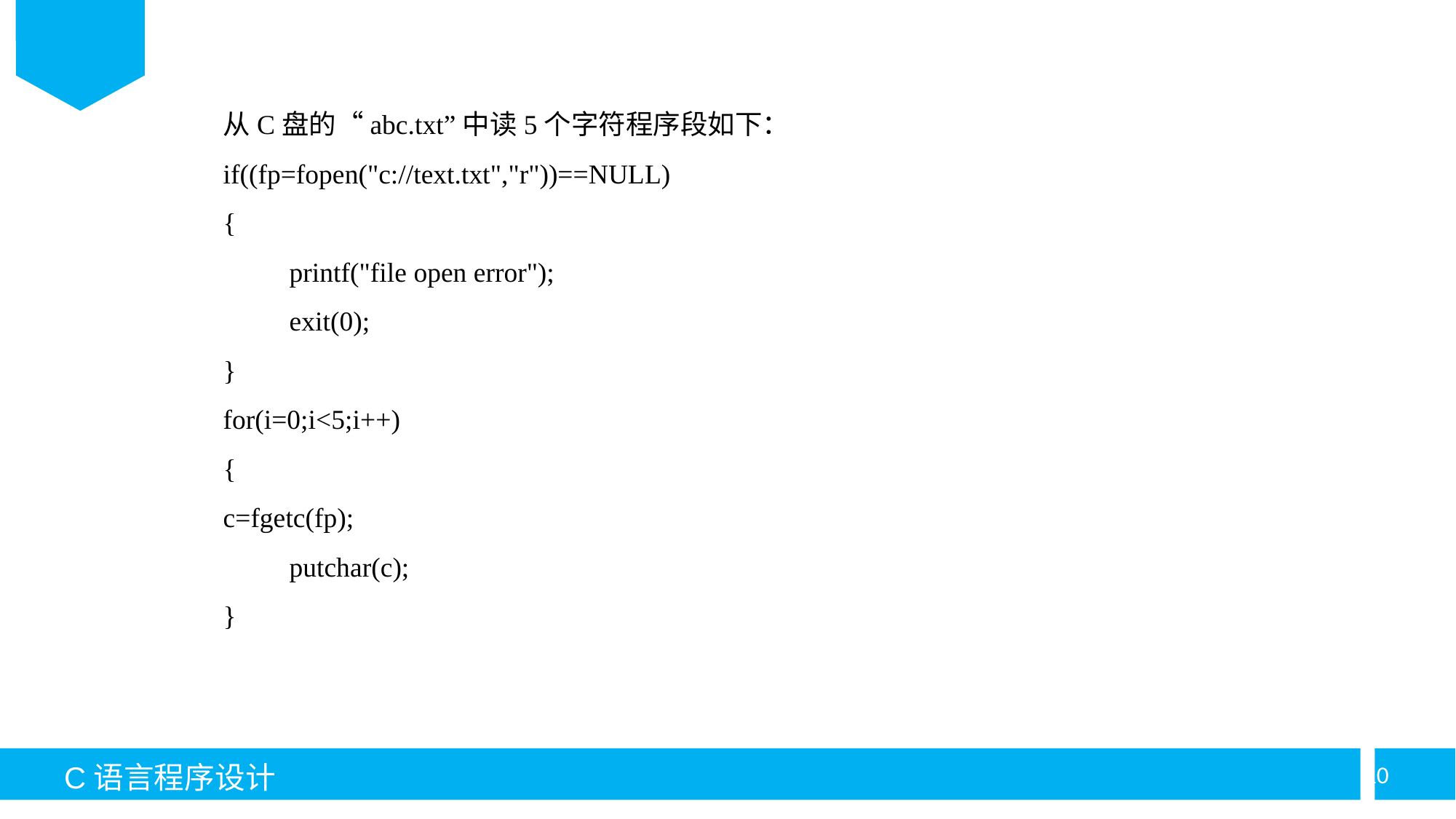

从C盘的“abc.txt”中读5个字符程序段如下：
if((fp=fopen("c://text.txt","r"))==NULL)
{
	printf("file open error");
	exit(0);
}
for(i=0;i<5;i++)
{
c=fgetc(fp);
	putchar(c);
}